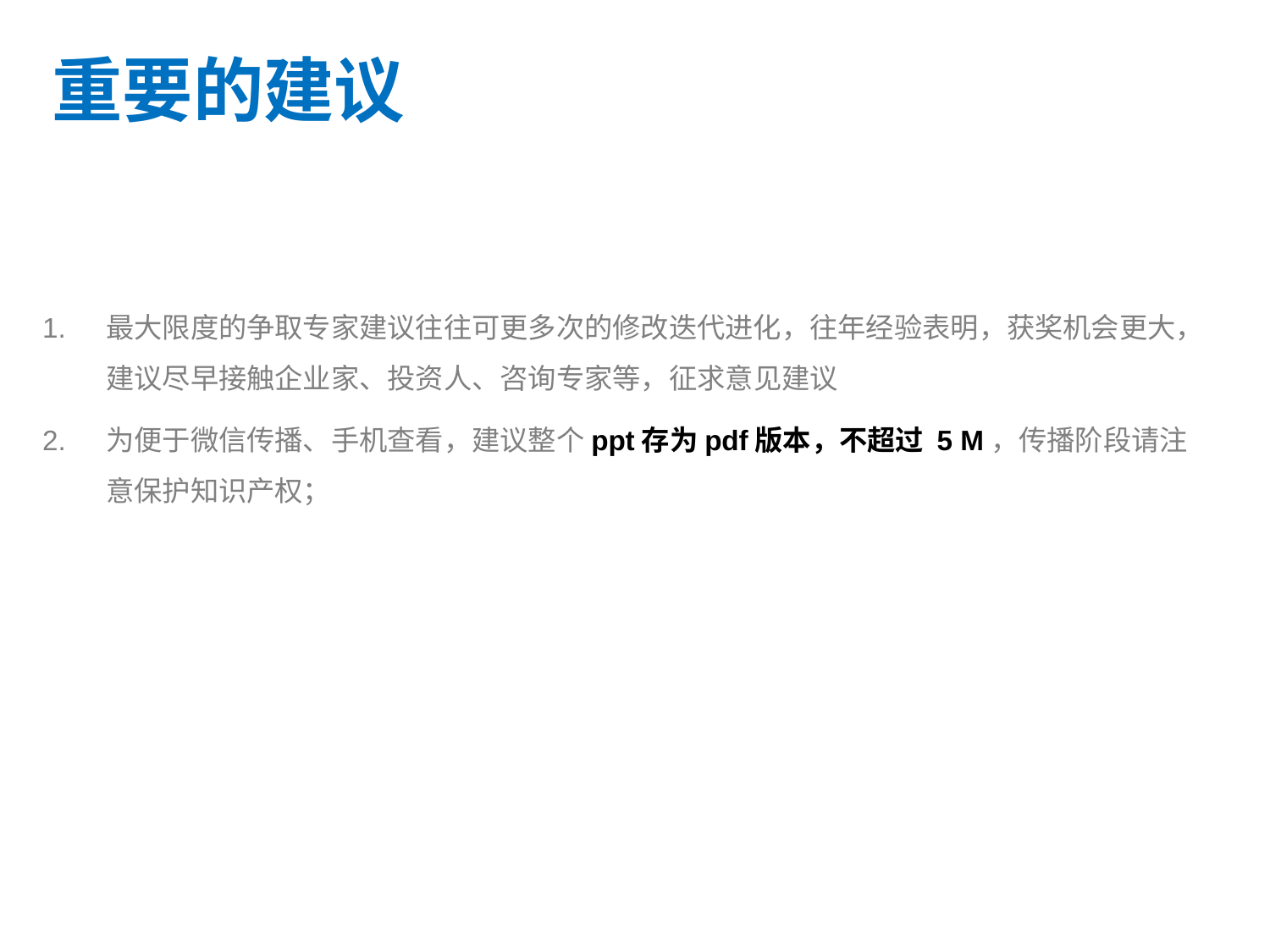

重要的建议
最大限度的争取专家建议往往可更多次的修改迭代进化，往年经验表明，获奖机会更大，建议尽早接触企业家、投资人、咨询专家等，征求意见建议
为便于微信传播、手机查看，建议整个ppt存为pdf版本，不超过 5 M，传播阶段请注意保护知识产权；